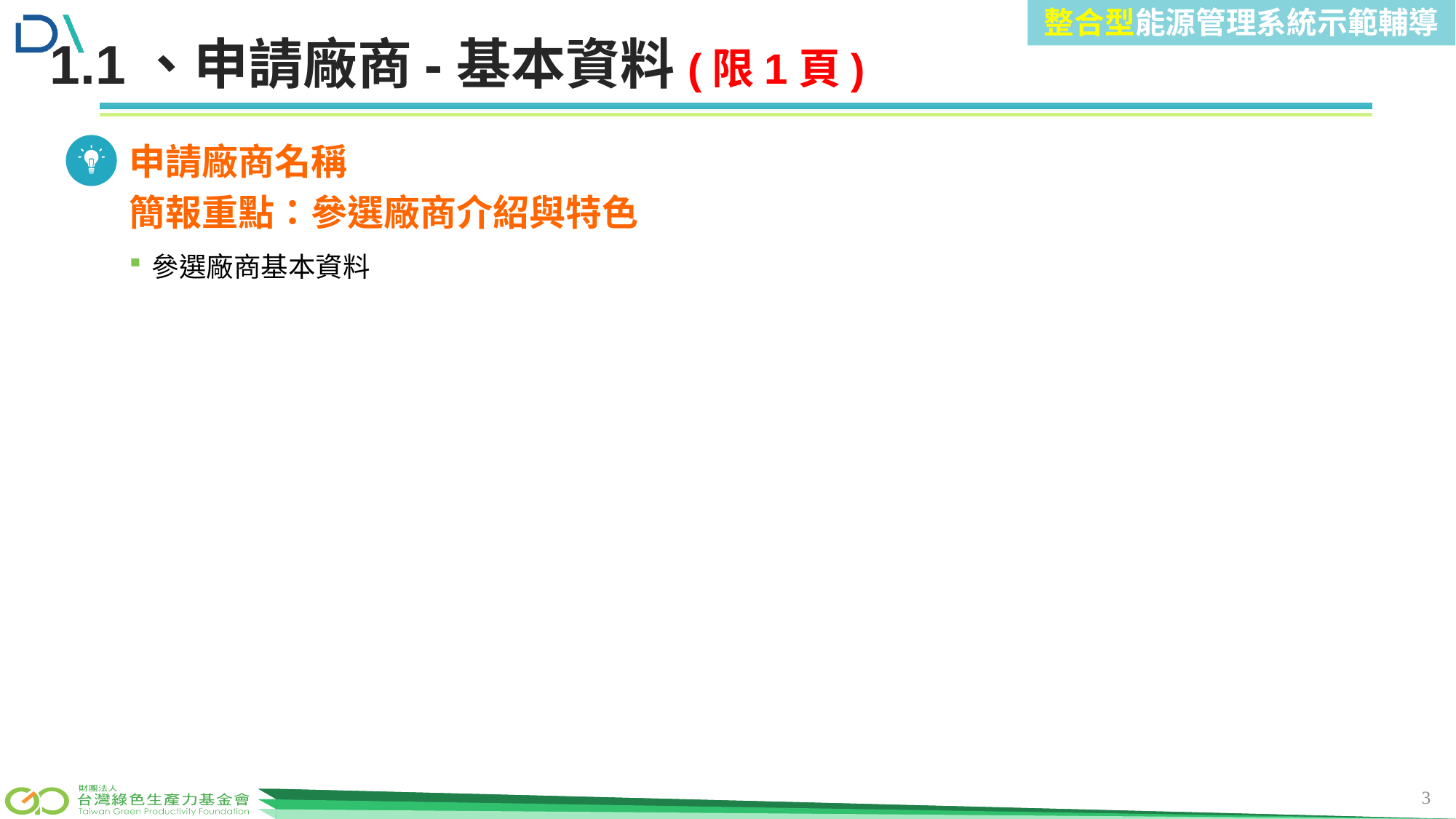

整合型能源管理系統示範輔導
前言
1.1、申請廠商-基本資料(限1頁)

申請廠商名稱
簡報重點：參選廠商介紹與特色
參選廠商基本資料
3